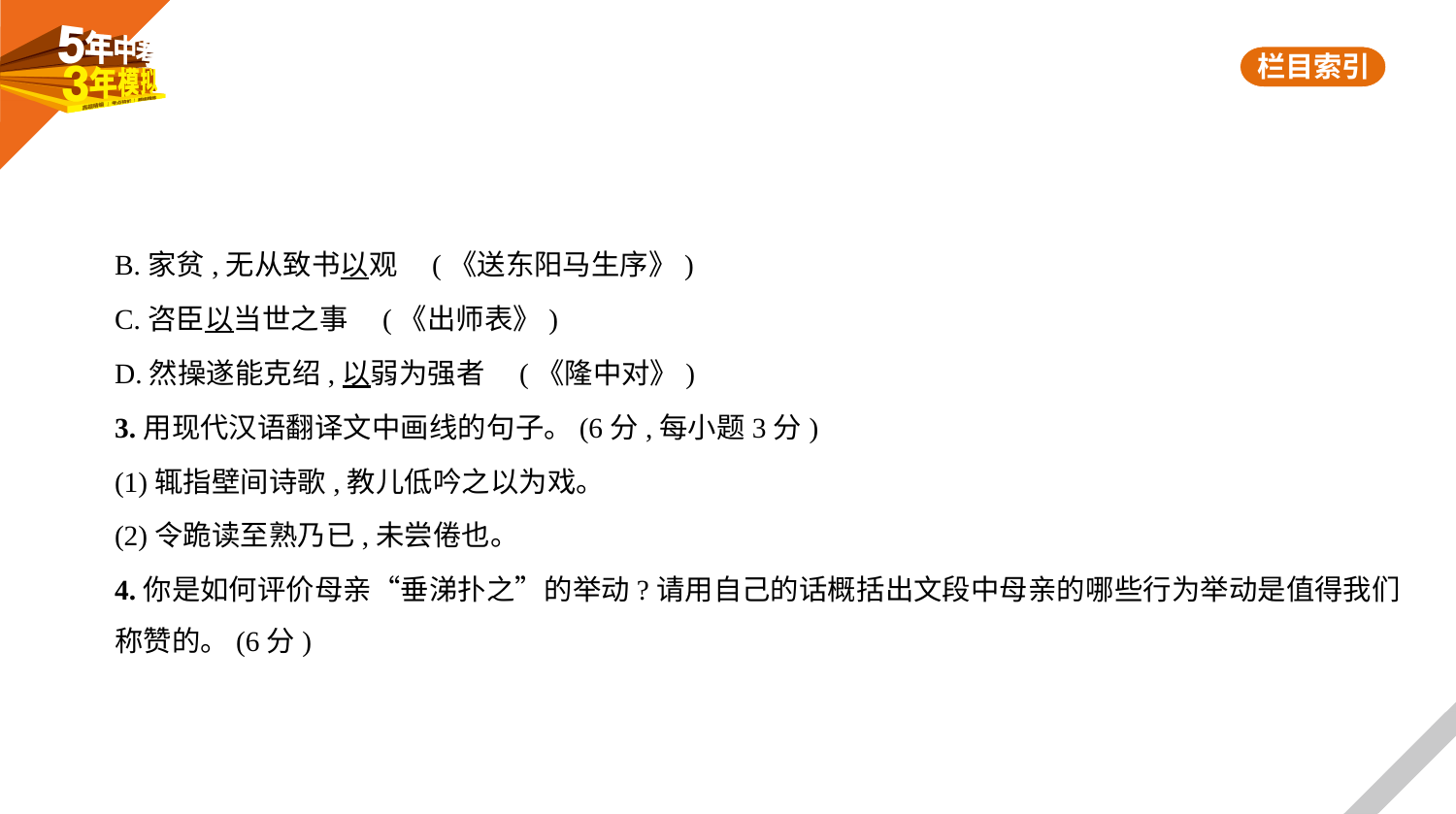

B.家贫,无从致书以观 (《送东阳马生序》)
C.咨臣以当世之事 (《出师表》)
D.然操遂能克绍,以弱为强者 (《隆中对》)
3.用现代汉语翻译文中画线的句子。(6分,每小题3分)
(1)辄指壁间诗歌,教儿低吟之以为戏。
(2)令跪读至熟乃已,未尝倦也。
4.你是如何评价母亲“垂涕扑之”的举动?请用自己的话概括出文段中母亲的哪些行为举动是值得我们
称赞的。(6分)